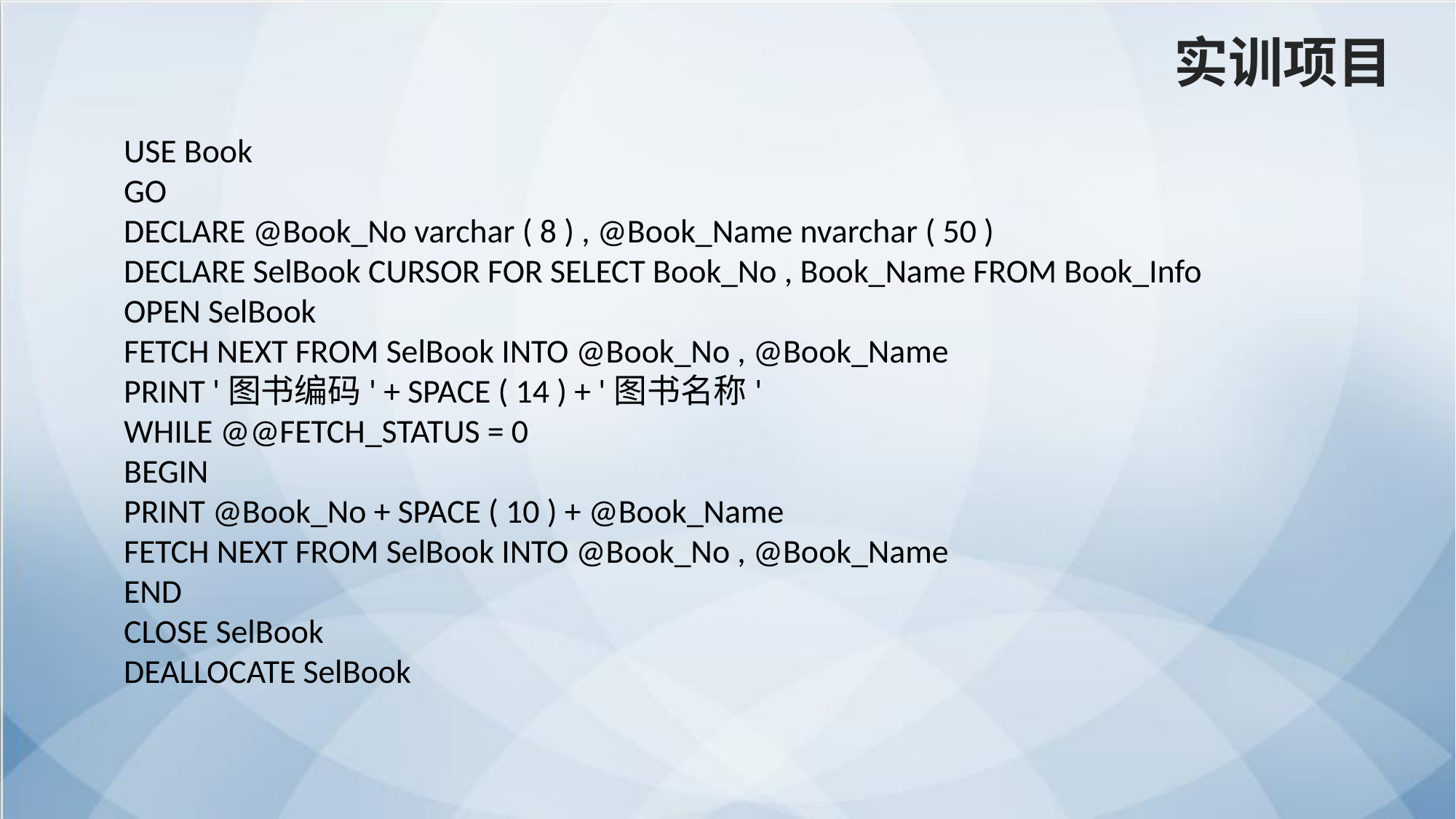

实训项目
USE Book
GO
DECLARE @Book_No varchar ( 8 ) , @Book_Name nvarchar ( 50 )
DECLARE SelBook CURSOR FOR SELECT Book_No , Book_Name FROM Book_Info
OPEN SelBook
FETCH NEXT FROM SelBook INTO @Book_No , @Book_Name
PRINT '图书编码' + SPACE ( 14 ) + '图书名称'
WHILE @@FETCH_STATUS = 0
BEGIN
PRINT @Book_No + SPACE ( 10 ) + @Book_Name
FETCH NEXT FROM SelBook INTO @Book_No , @Book_Name
END
CLOSE SelBook
DEALLOCATE SelBook